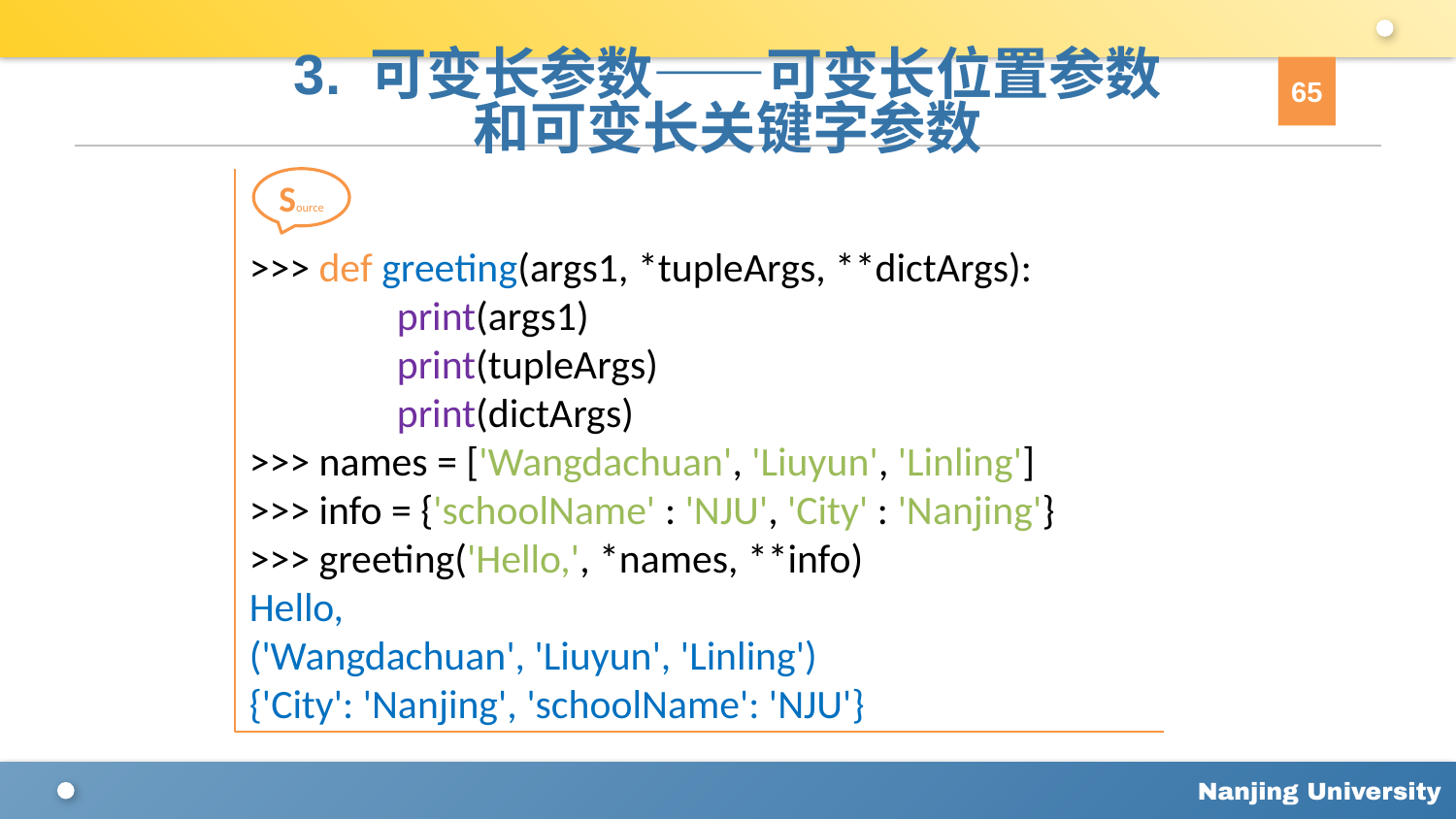

65
# 3. 可变长参数——可变长位置参数 和可变长关键字参数

>>> def greeting(args1, *tupleArgs, **dictArgs):
                print(args1)
                print(tupleArgs)
                print(dictArgs)
>>> names = ['Wangdachuan', 'Liuyun', 'Linling']
>>> info = {'schoolName' : 'NJU', 'City' : 'Nanjing'}
>>> greeting('Hello,', *names, **info)
Hello,
('Wangdachuan', 'Liuyun', 'Linling')
{'City': 'Nanjing', 'schoolName': 'NJU'}
Source